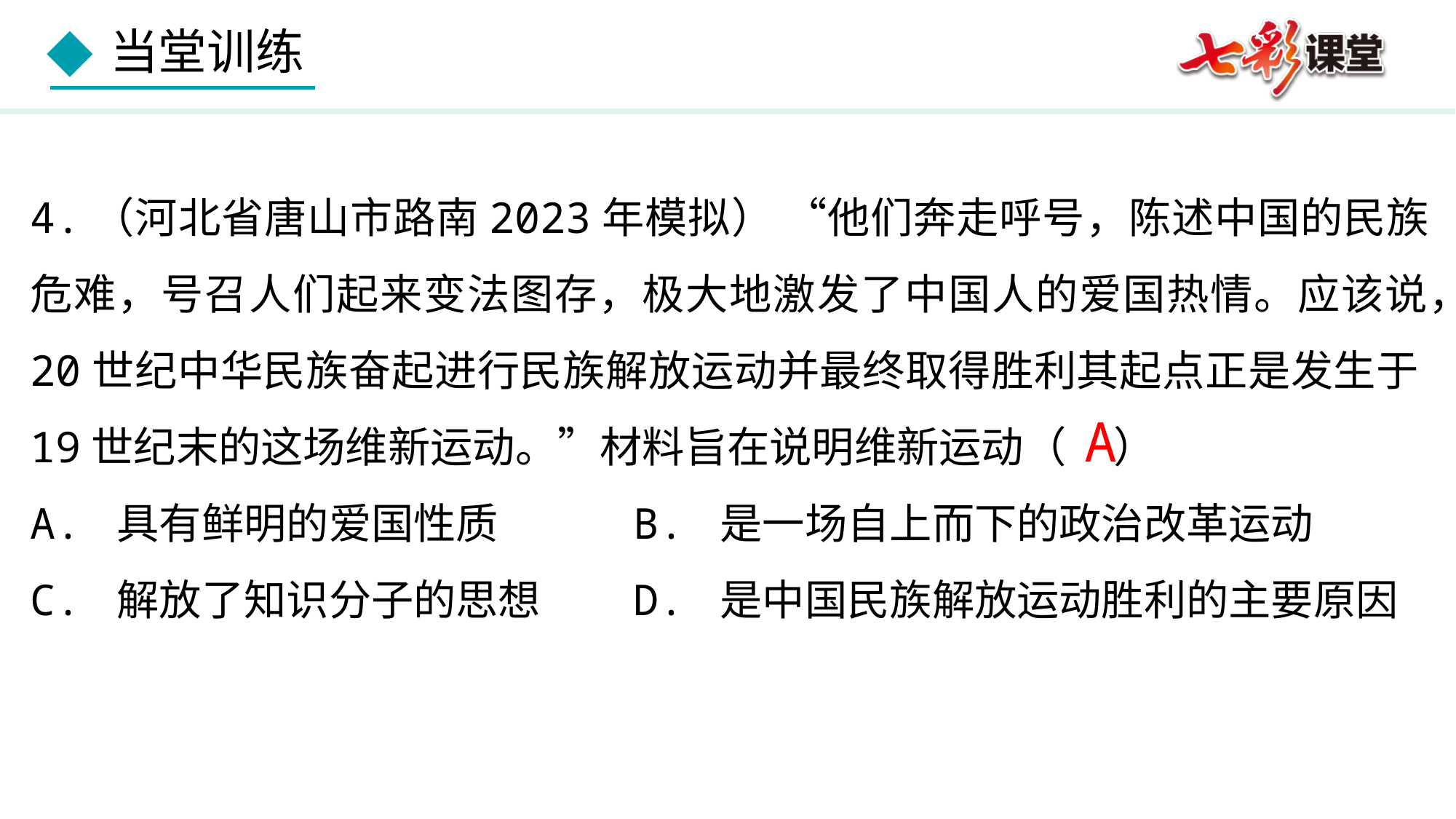

4.（河北省唐山市路南2023年模拟） “他们奔走呼号，陈述中国的民族危难，号召人们起来变法图存，极大地激发了中国人的爱国热情。应该说，20世纪中华民族奋起进行民族解放运动并最终取得胜利其起点正是发生于19世纪末的这场维新运动。”材料旨在说明维新运动（     ）
A. 具有鲜明的爱国性质	     B. 是一场自上而下的政治改革运动
C. 解放了知识分子的思想	     D. 是中国民族解放运动胜利的主要原因
A